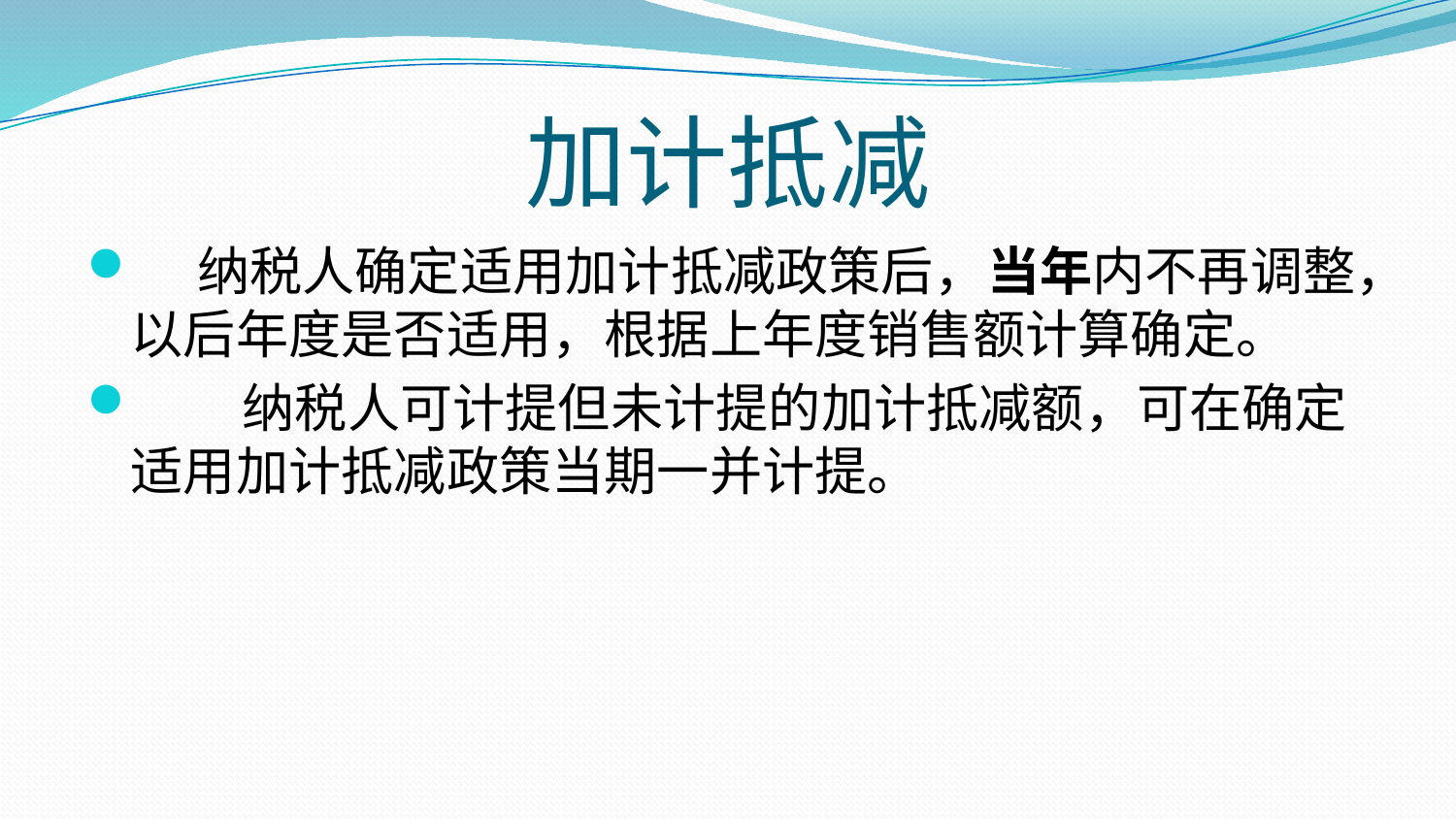

# 加计抵减
    纳税人确定适用加计抵减政策后，当年内不再调整，以后年度是否适用，根据上年度销售额计算确定。
　　纳税人可计提但未计提的加计抵减额，可在确定适用加计抵减政策当期一并计提。